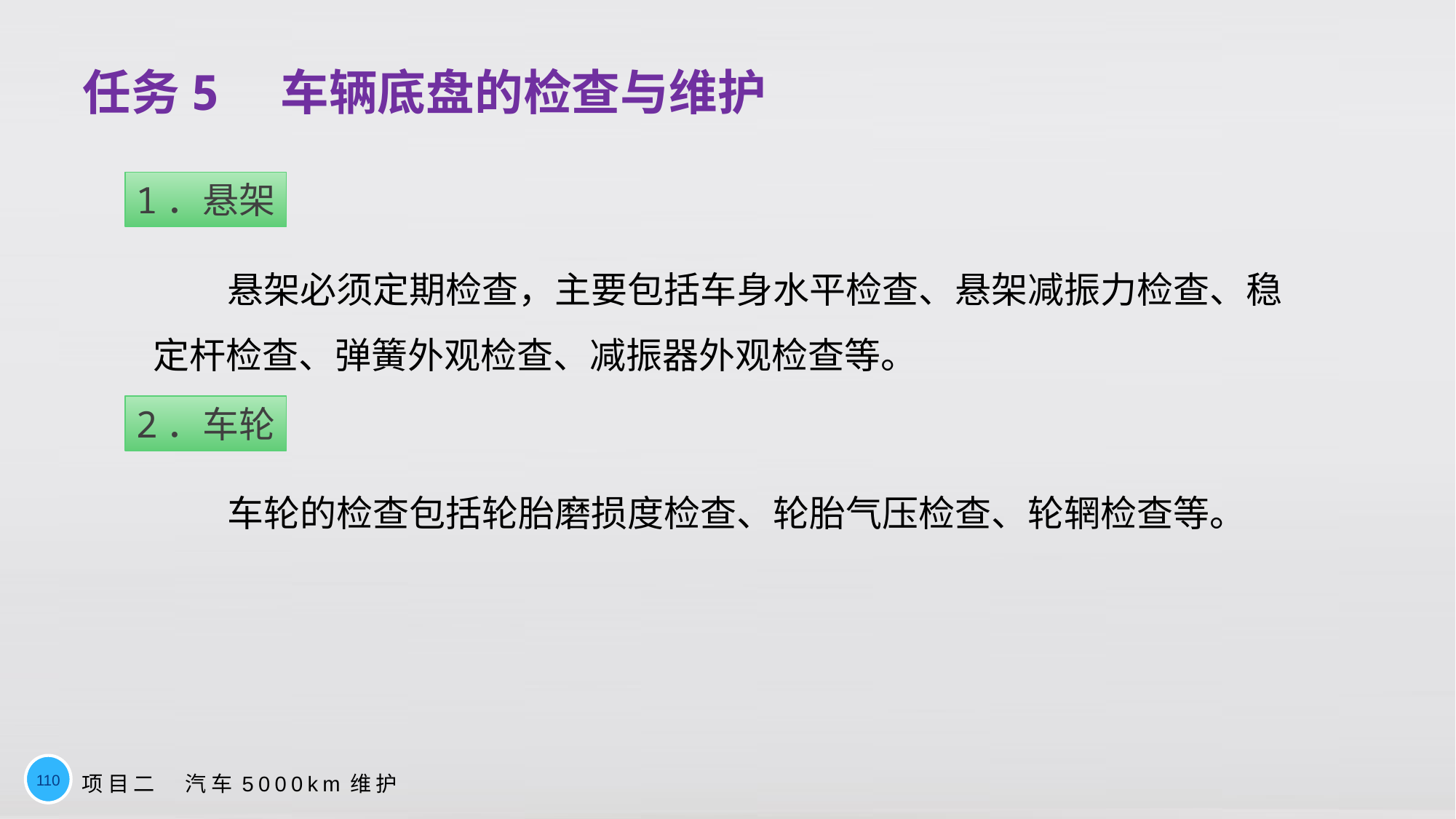

# 任务5　车辆底盘的检查与维护
1．悬架
悬架必须定期检查，主要包括车身水平检查、悬架减振力检查、稳定杆检查、弹簧外观检查、减振器外观检查等。
2．车轮
车轮的检查包括轮胎磨损度检查、轮胎气压检查、轮辋检查等。
110